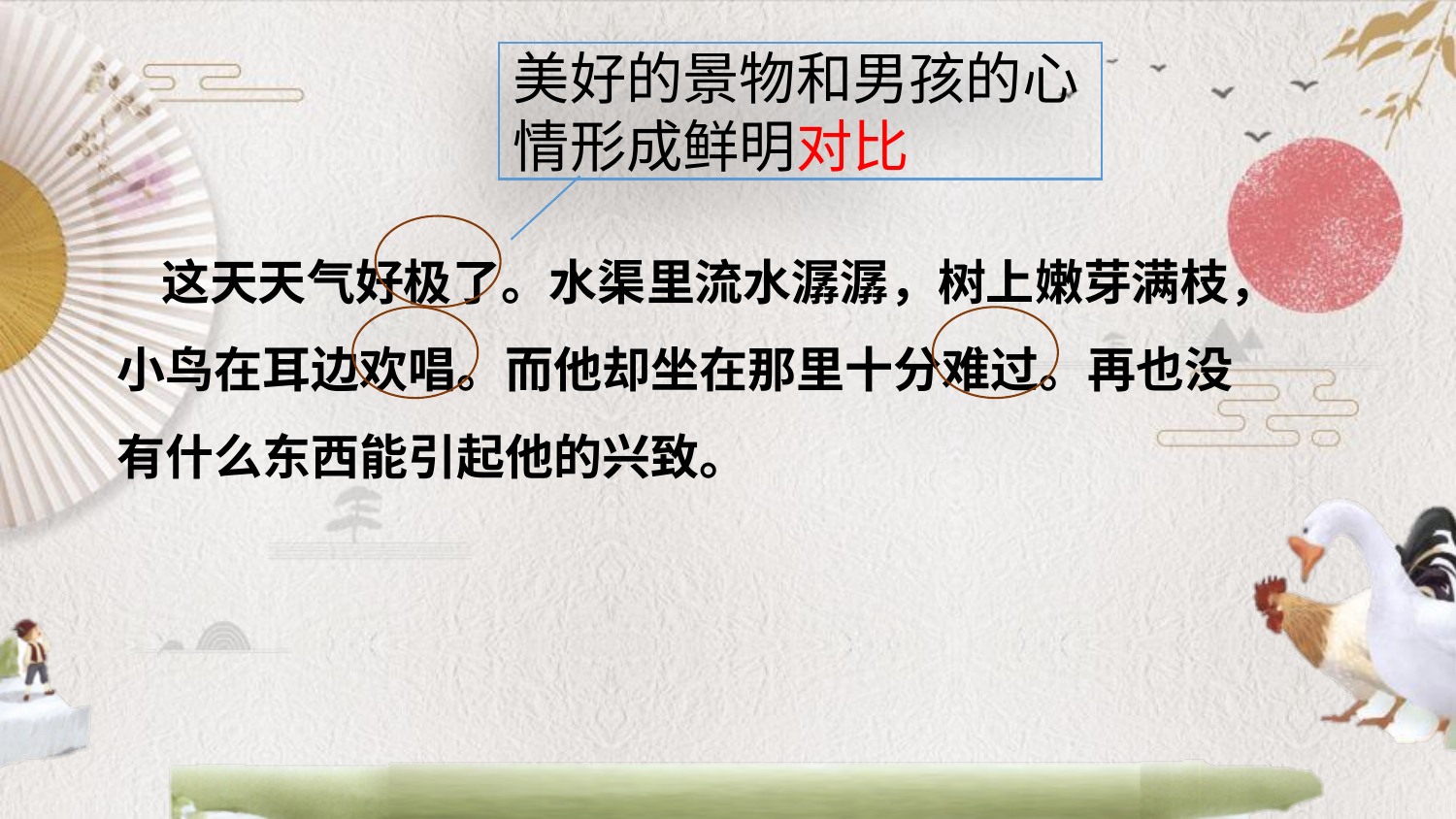

美好的景物和男孩的心情形成鲜明对比
   这天天气好极了。水渠里流水潺潺，树上嫩芽满枝，小鸟在耳边欢唱。而他却坐在那里十分难过。再也没有什么东西能引起他的兴致。